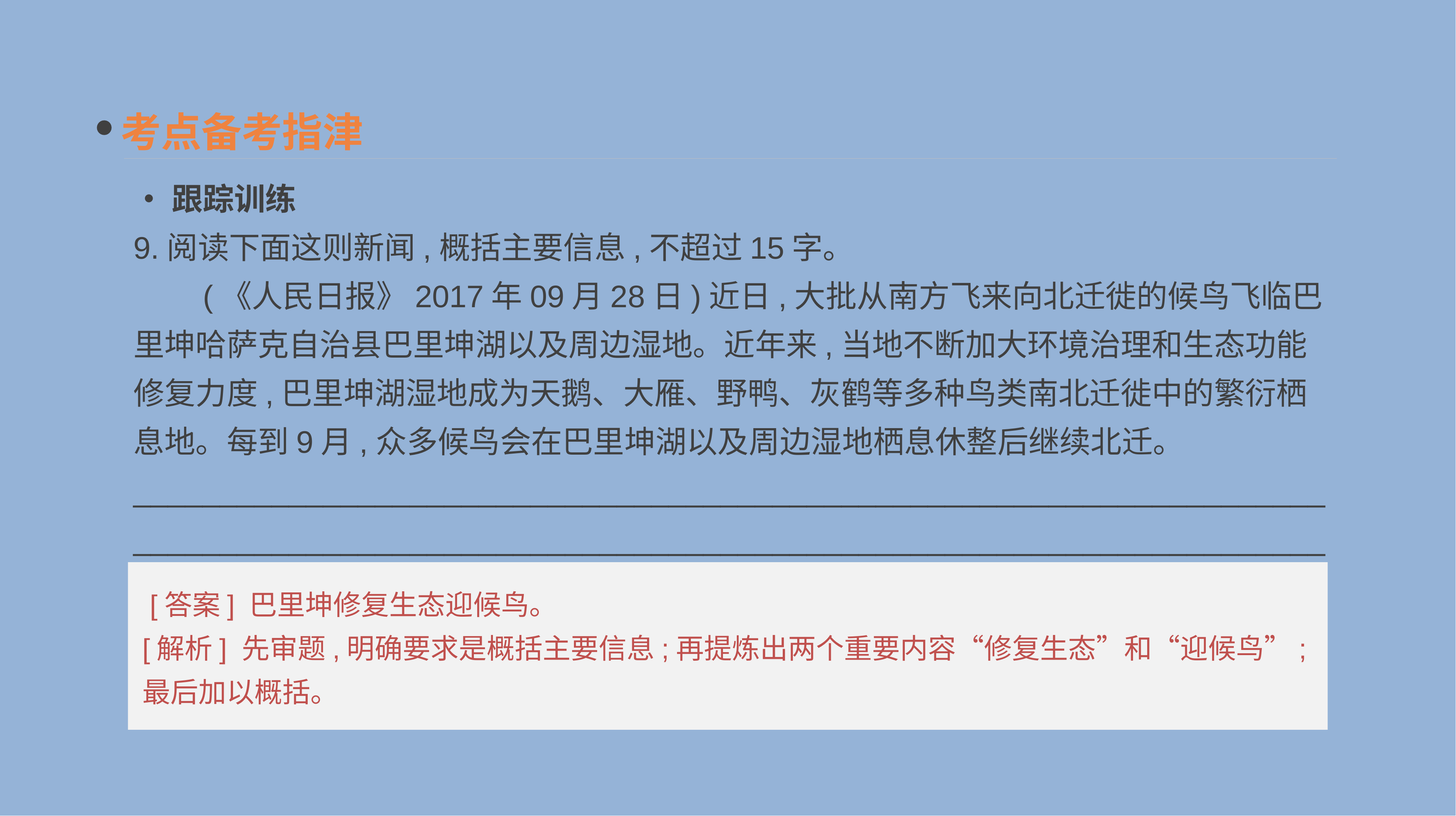

考点备考指津

•跟踪训练
9.阅读下面这则新闻,概括主要信息,不超过15字。
　　(《人民日报》2017年09月28日)近日,大批从南方飞来向北迁徙的候鸟飞临巴里坤哈萨克自治县巴里坤湖以及周边湿地。近年来,当地不断加大环境治理和生态功能修复力度,巴里坤湖湿地成为天鹅、大雁、野鸭、灰鹤等多种鸟类南北迁徙中的繁衍栖息地。每到9月,众多候鸟会在巴里坤湖以及周边湿地栖息休整后继续北迁。
__________________________________________________________________________________________________________________________________________________________________________

 [答案] 巴里坤修复生态迎候鸟。
[解析] 先审题,明确要求是概括主要信息;再提炼出两个重要内容“修复生态”和“迎候鸟”;最后加以概括。